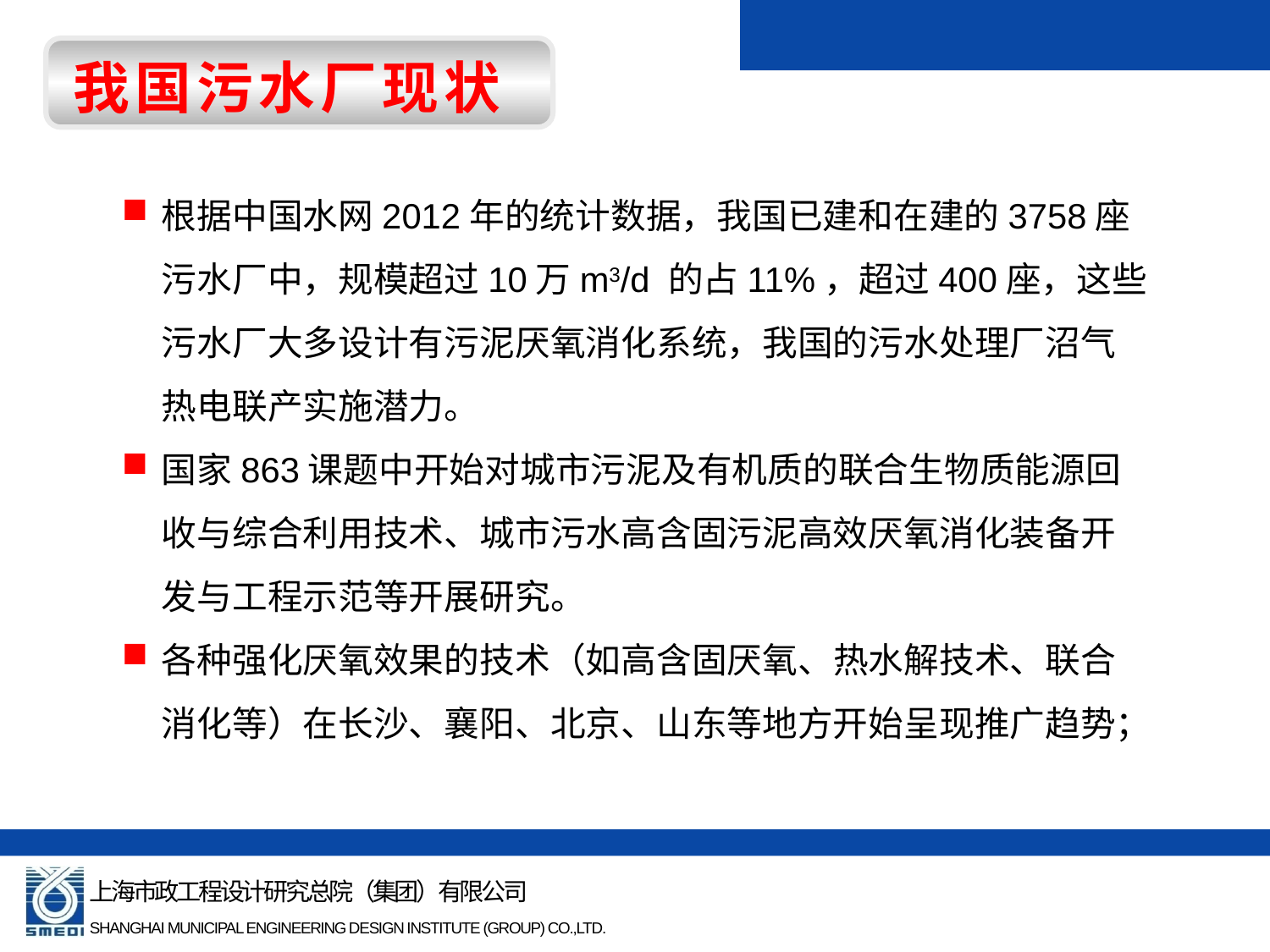

我国污水厂现状
根据中国水网2012年的统计数据，我国已建和在建的3758座污水厂中，规模超过10万m3/d 的占11%，超过400座，这些污水厂大多设计有污泥厌氧消化系统，我国的污水处理厂沼气热电联产实施潜力。
国家863课题中开始对城市污泥及有机质的联合生物质能源回收与综合利用技术、城市污水高含固污泥高效厌氧消化装备开发与工程示范等开展研究。
各种强化厌氧效果的技术（如高含固厌氧、热水解技术、联合消化等）在长沙、襄阳、北京、山东等地方开始呈现推广趋势；